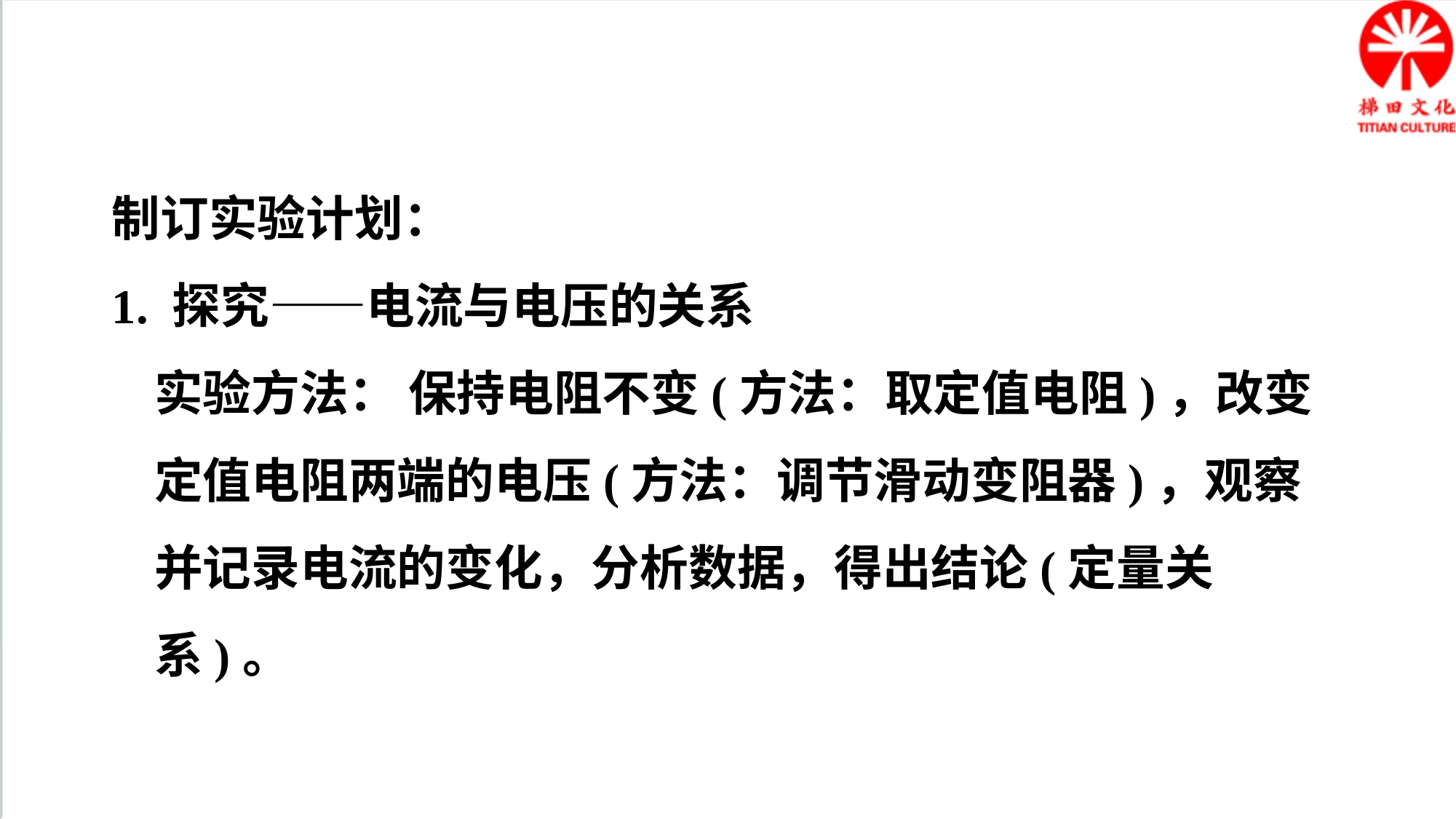

制订实验计划：
1. 探究——电流与电压的关系
实验方法： 保持电阻不变(方法：取定值电阻)，改变定值电阻两端的电压(方法：调节滑动变阻器)，观察并记录电流的变化，分析数据，得出结论(定量关系)。